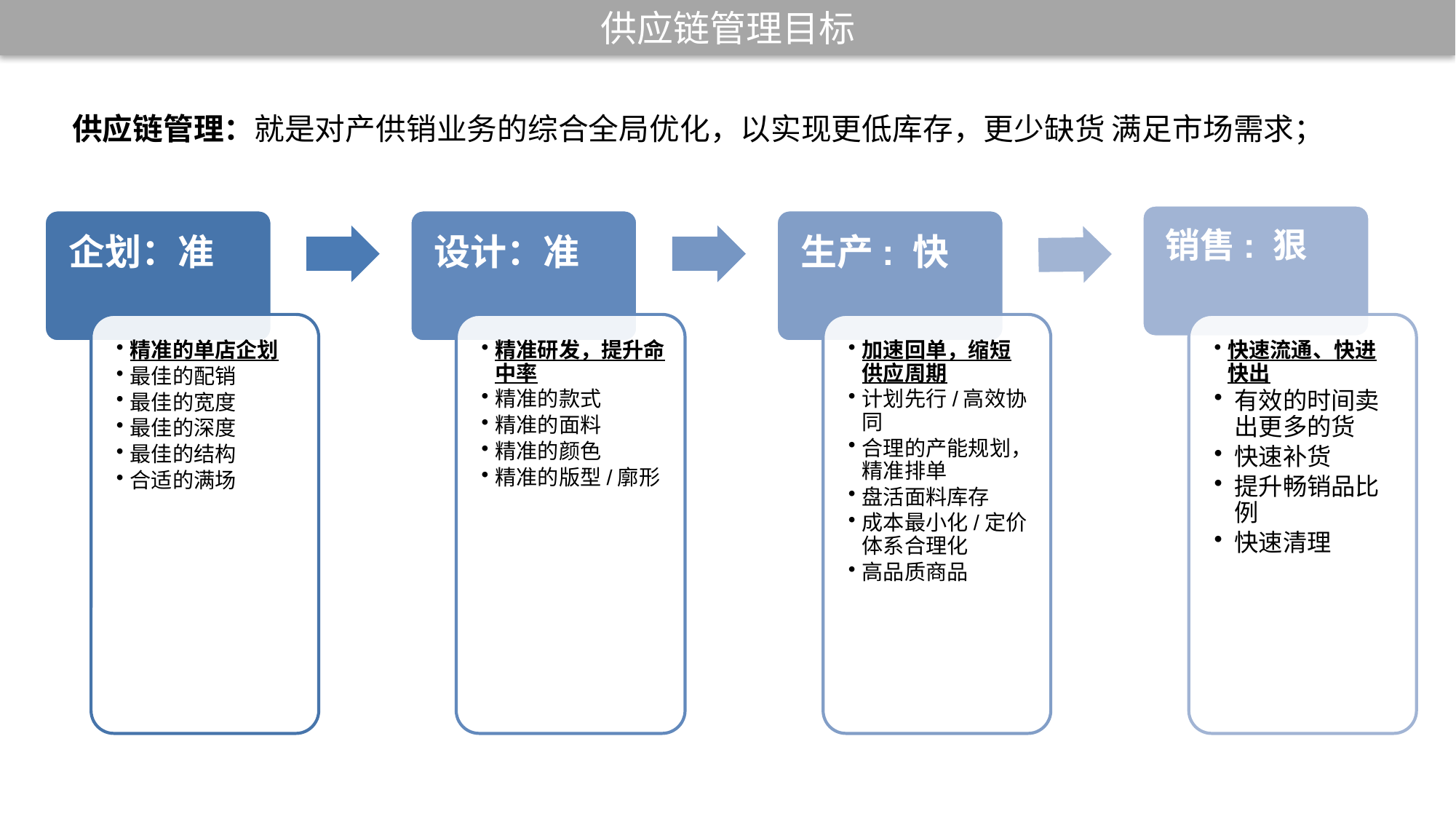

供应链管理目标
供应链管理：就是对产供销业务的综合全局优化，以实现更低库存，更少缺货 满足市场需求；
企划：准
精准的单店企划
最佳的配销
最佳的宽度
最佳的深度
最佳的结构
合适的满场

设计：准
精准研发，提升命中率
精准的款式
精准的面料
精准的颜色
精准的版型/廓形

生产: 快
加速回单，缩短供应周期
计划先行/高效协同
合理的产能规划，精准排单
盘活面料库存
成本最小化/定价体系合理化
高品质商品

销售: 狠
快速流通、快进快出
有效的时间卖出更多的货
快速补货
提升畅销品比例
快速清理

Page 5